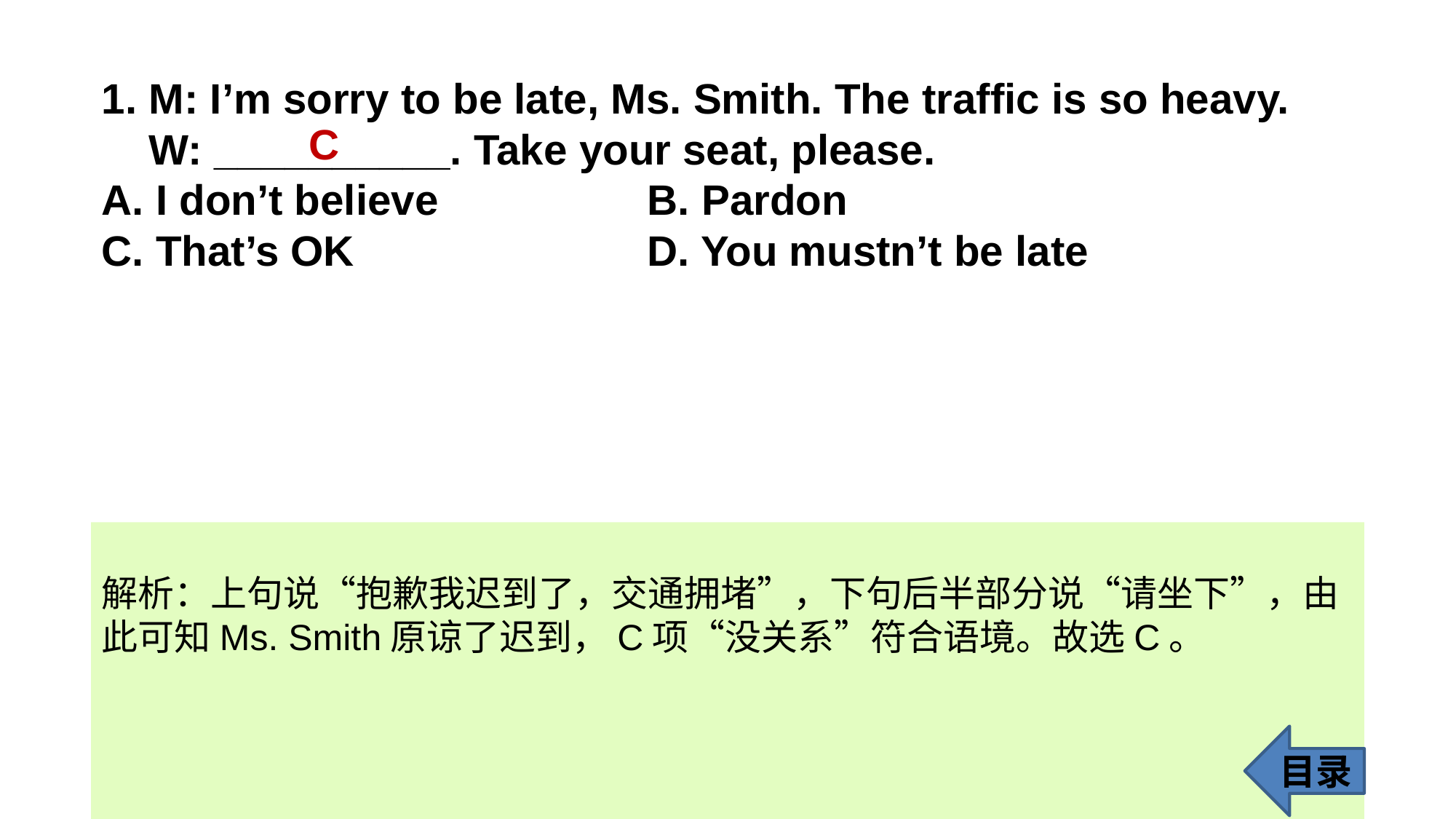

1. M: I’m sorry to be late, Ms. Smith. The traffic is so heavy.
    W: __________. Take your seat, please.
A. I don’t believe 		B. Pardon
C. That’s OK 			D. You mustn’t be late
C

解析：上句说“抱歉我迟到了，交通拥堵”，下句后半部分说“请坐下”，由
此可知Ms. Smith原谅了迟到，C项“没关系”符合语境。故选C。
目录
5